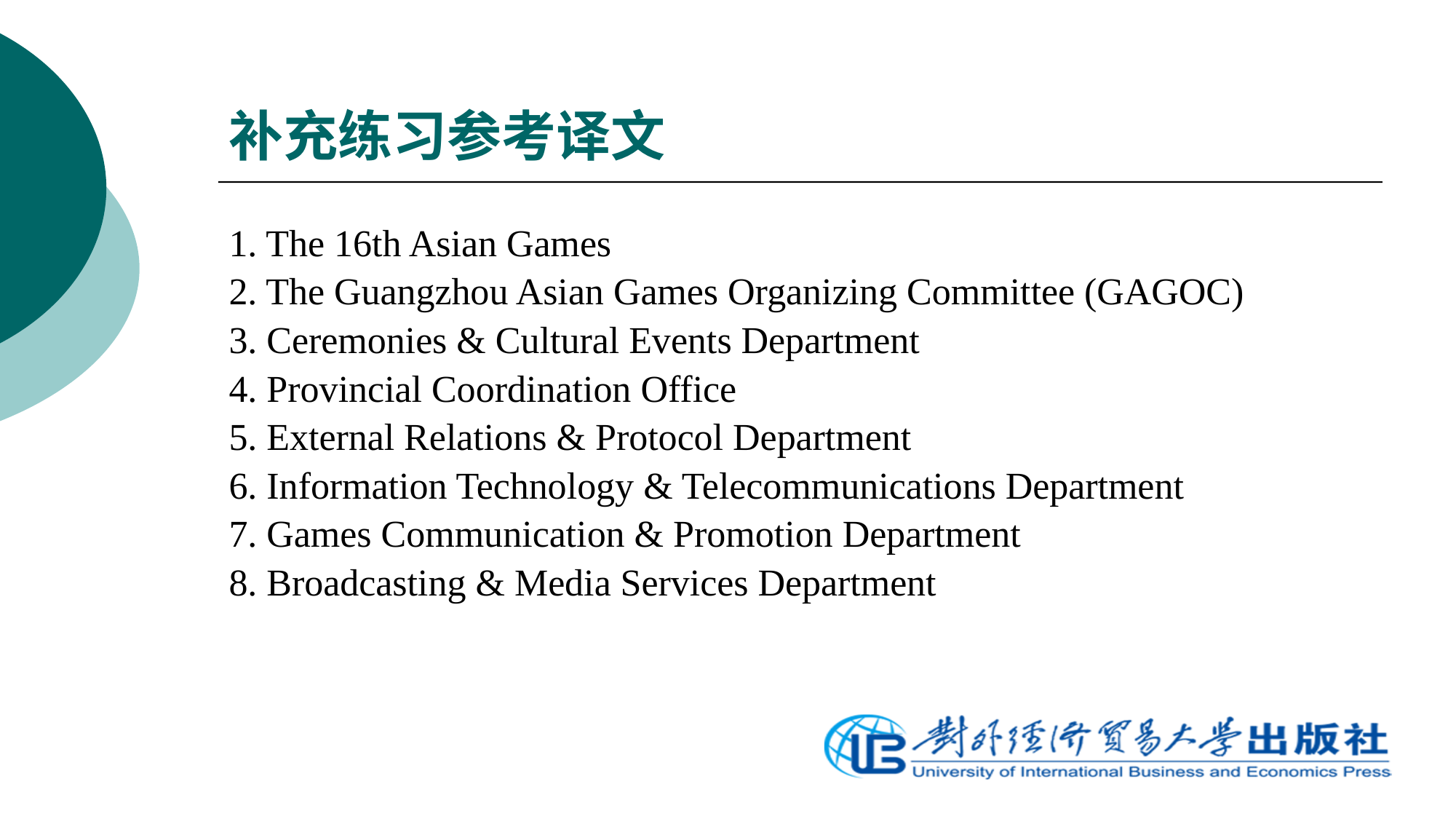

# 补充练习参考译文
1. The 16th Asian Games
2. The Guangzhou Asian Games Organizing Committee (GAGOC)
3. Ceremonies & Cultural Events Department
4. Provincial Coordination Office
5. External Relations & Protocol Department
6. Information Technology & Telecommunications Department
7. Games Communication & Promotion Department
8. Broadcasting & Media Services Department